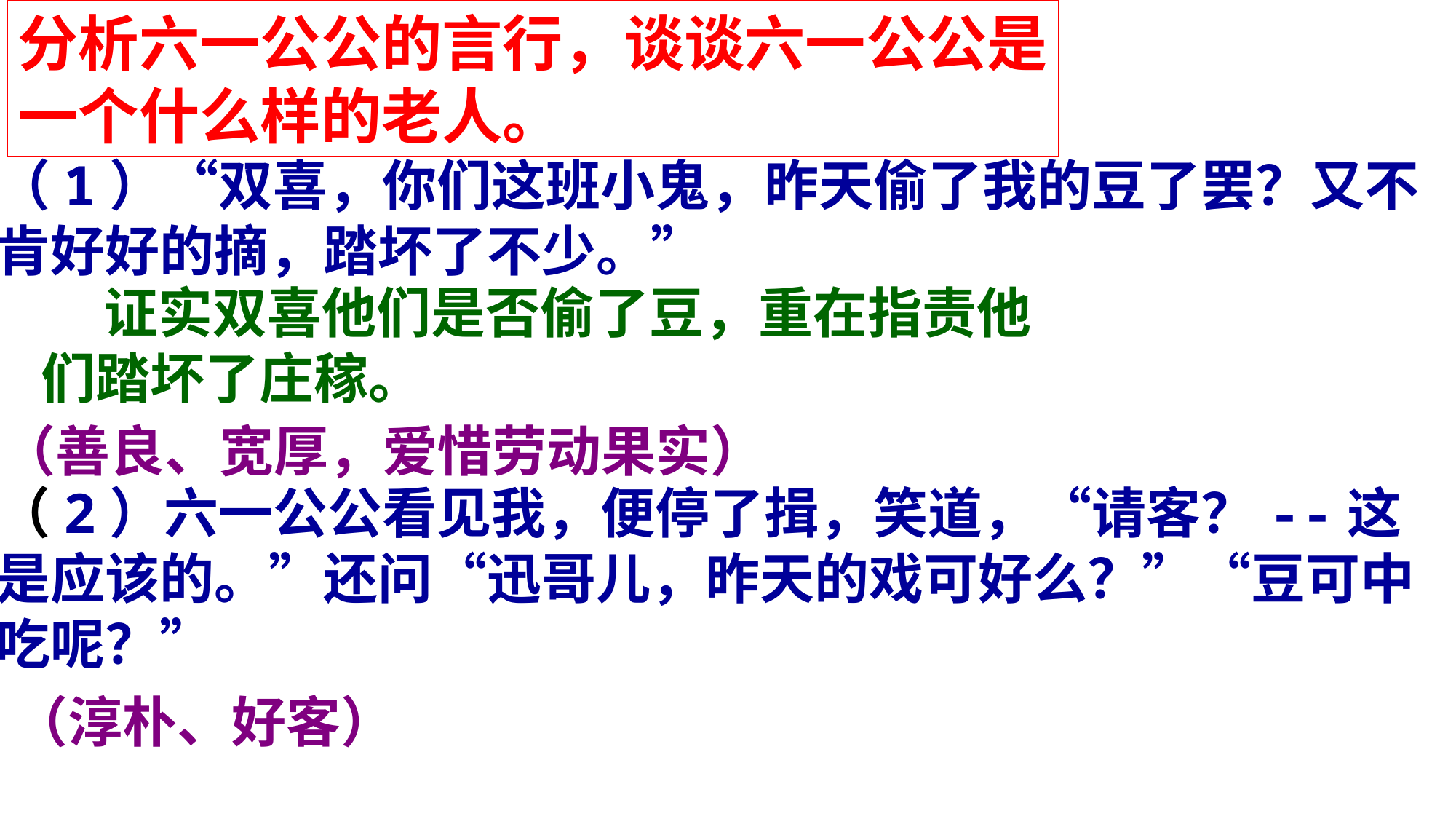

分析六一公公的言行，谈谈六一公公是
一个什么样的老人。
（1）“双喜，你们这班小鬼，昨天偷了我的豆了罢？又不肯好好的摘，踏坏了不少。”

（2）六一公公看见我，便停了揖，笑道，“请客？--这是应该的。”还问“迅哥儿，昨天的戏可好么？”“豆可中吃呢？”

    证实双喜他们是否偷了豆，重在指责他
们踏坏了庄稼。
（善良、宽厚，爱惜劳动果实）
（淳朴、好客）